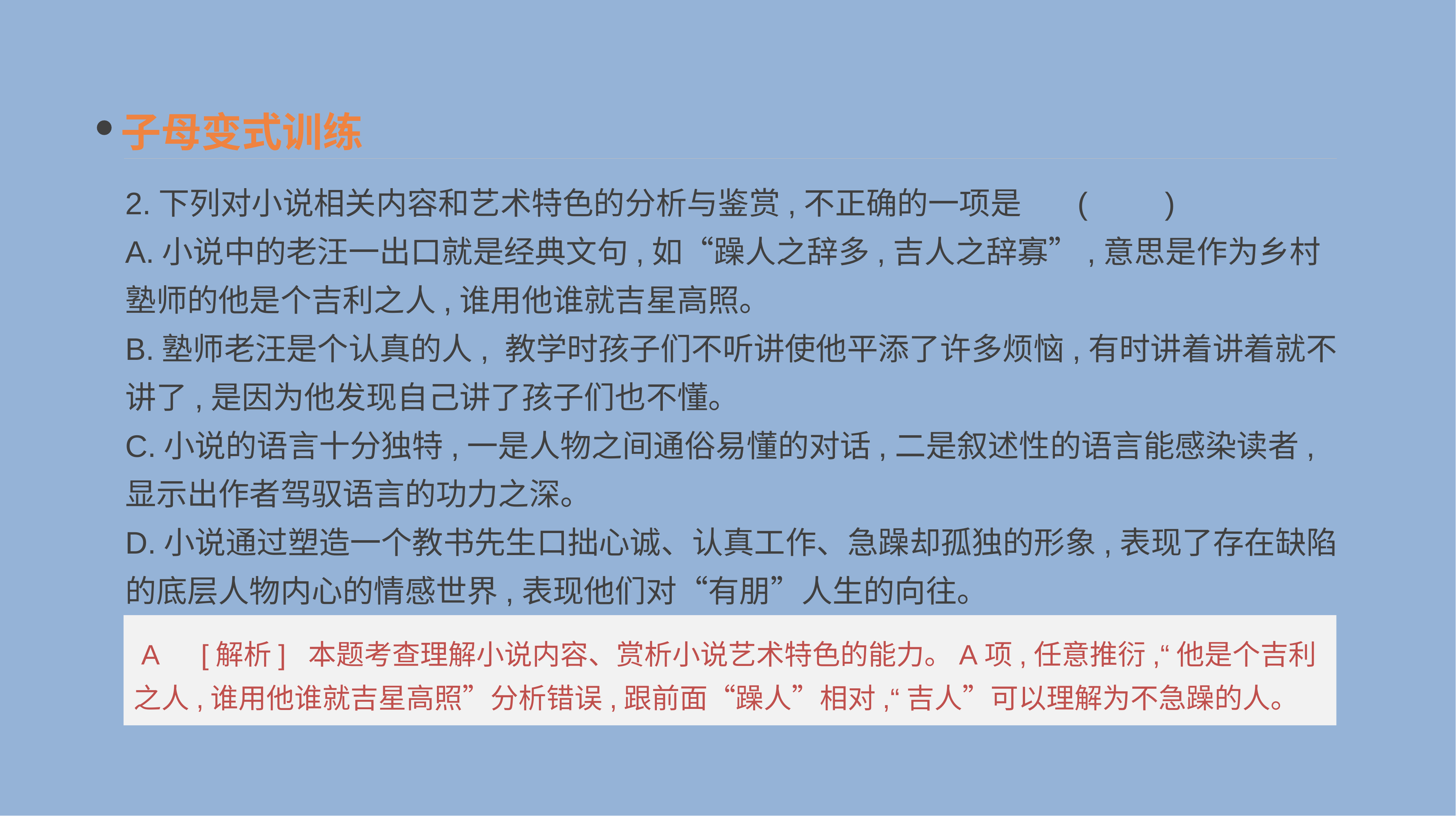

子母变式训练

2.下列对小说相关内容和艺术特色的分析与鉴赏,不正确的一项是 	(　　)
A.小说中的老汪一出口就是经典文句,如“躁人之辞多,吉人之辞寡”,意思是作为乡村塾师的他是个吉利之人,谁用他谁就吉星高照。
B.塾师老汪是个认真的人, 教学时孩子们不听讲使他平添了许多烦恼,有时讲着讲着就不讲了,是因为他发现自己讲了孩子们也不懂。
C.小说的语言十分独特,一是人物之间通俗易懂的对话,二是叙述性的语言能感染读者,显示出作者驾驭语言的功力之深。
D.小说通过塑造一个教书先生口拙心诚、认真工作、急躁却孤独的形象,表现了存在缺陷的底层人物内心的情感世界,表现他们对“有朋”人生的向往。

 A　[解析]  本题考查理解小说内容、赏析小说艺术特色的能力。A项,任意推衍,“他是个吉利之人,谁用他谁就吉星高照”分析错误,跟前面“躁人”相对,“吉人”可以理解为不急躁的人。